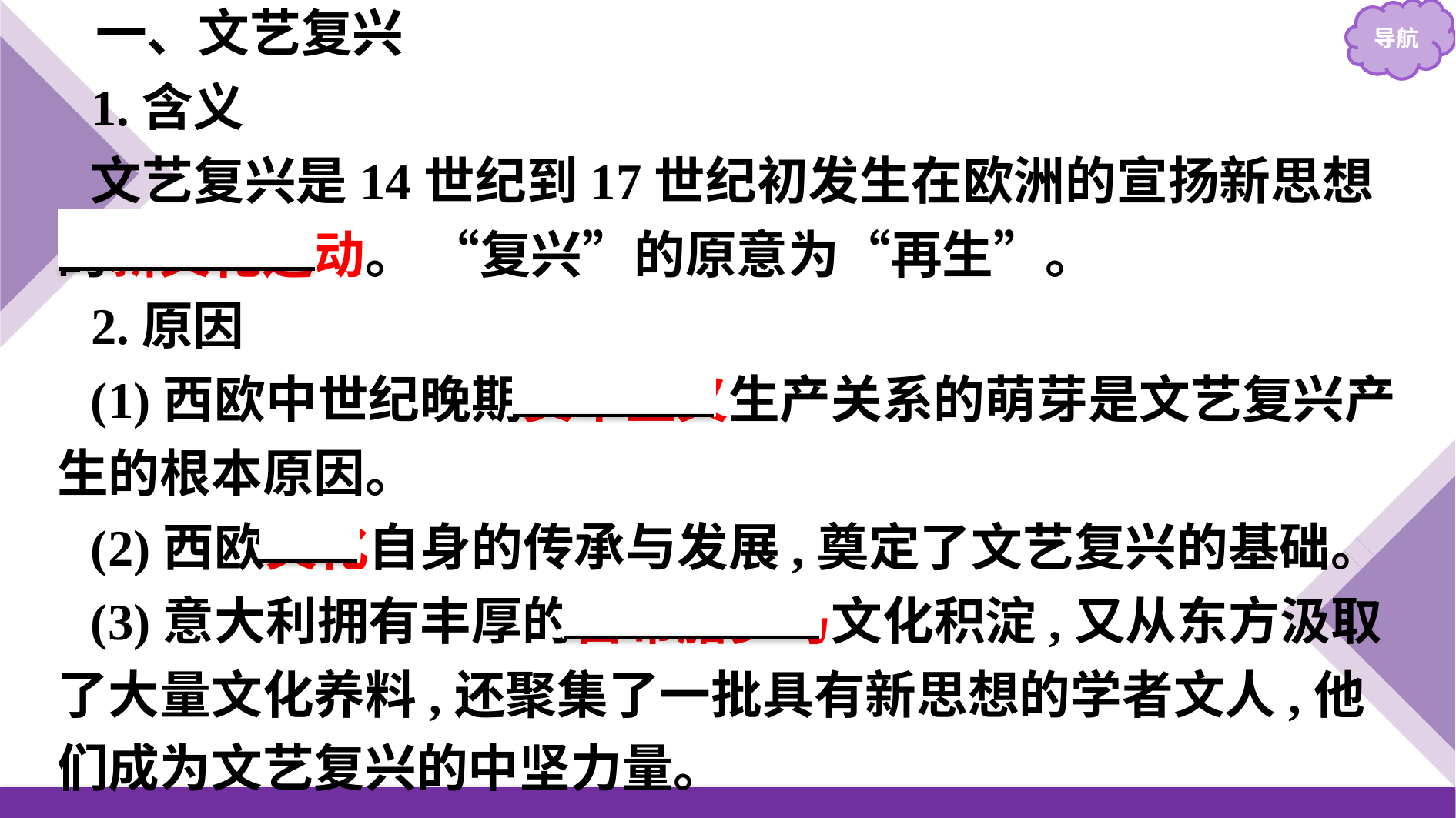

一、文艺复兴
1.含义
文艺复兴是14世纪到17世纪初发生在欧洲的宣扬新思想的新文化运动。 “复兴”的原意为“再生”。

2.原因
(1)西欧中世纪晚期资本主义生产关系的萌芽是文艺复兴产生的根本原因。
(2)西欧文化自身的传承与发展,奠定了文艺复兴的基础。
(3)意大利拥有丰厚的古希腊罗马文化积淀,又从东方汲取了大量文化养料,还聚集了一批具有新思想的学者文人,他们成为文艺复兴的中坚力量。